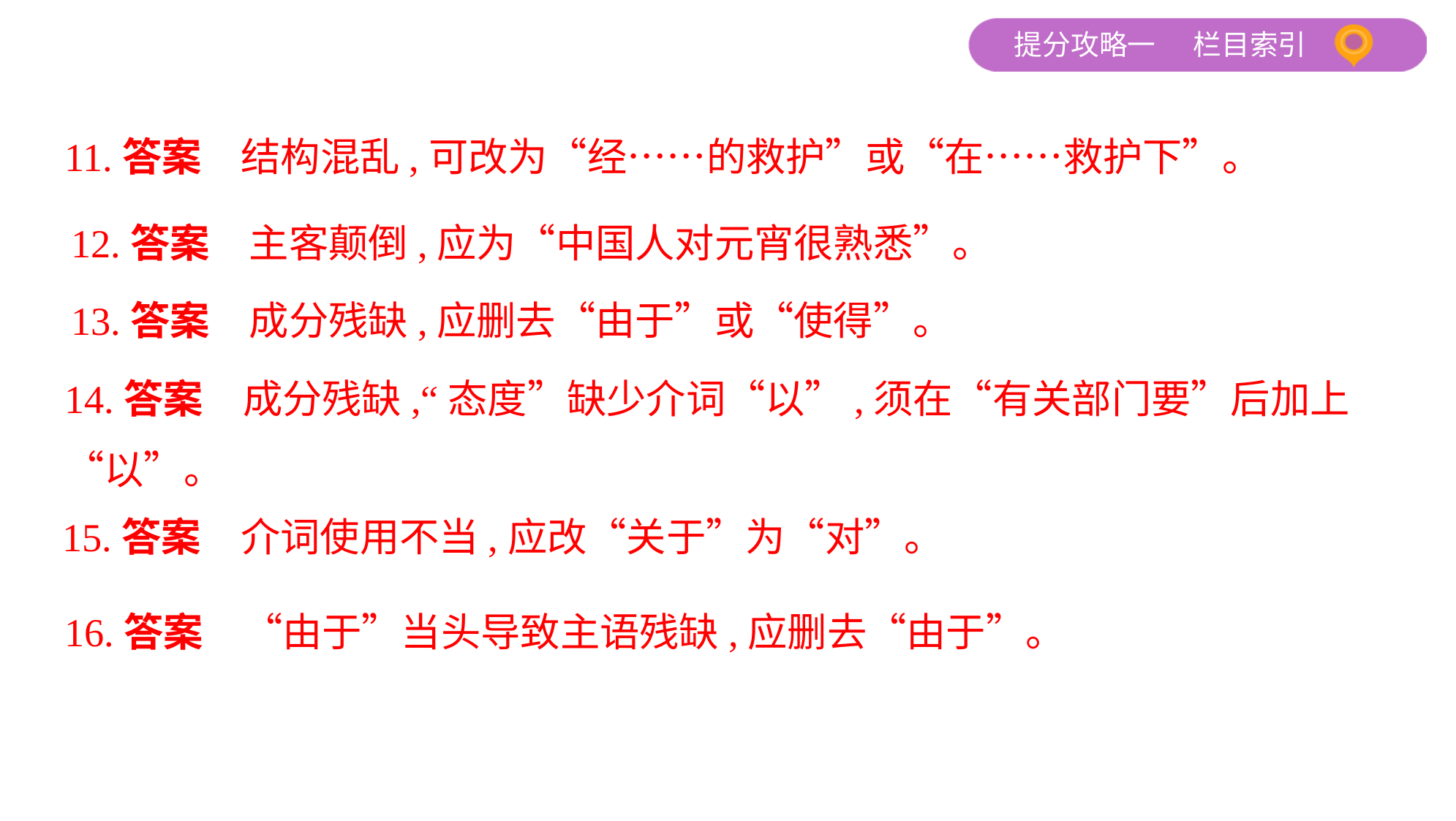

11.答案　结构混乱,可改为“经……的救护”或“在……救护下”。
12.答案　主客颠倒,应为“中国人对元宵很熟悉”。
13.答案　成分残缺,应删去“由于”或“使得”。
14.答案　成分残缺,“态度”缺少介词“以”,须在“有关部门要”后加上
“以”。
15.答案　介词使用不当,应改“关于”为“对”。
16.答案　“由于”当头导致主语残缺,应删去“由于”。